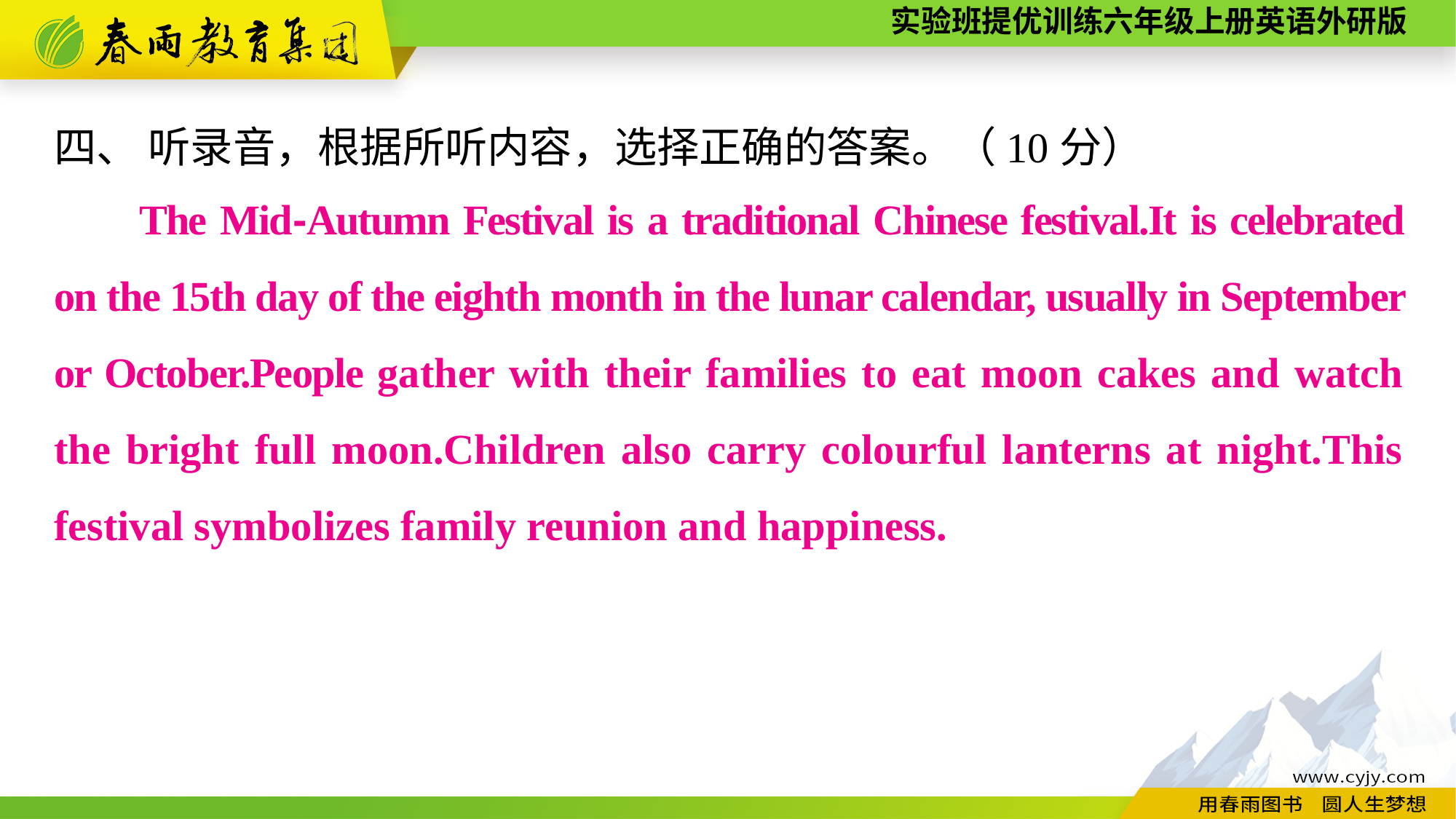

四、 听录音，根据所听内容，选择正确的答案。（10分）
The Mid-Autumn Festival is a traditional Chinese festival.It is celebrated on the 15th day of the eighth month in the lunar calendar, usually in September or October.People gather with their families to eat moon cakes and watch the bright full moon.Children also carry colourful lanterns at night.This festival symbolizes family reunion and happiness.